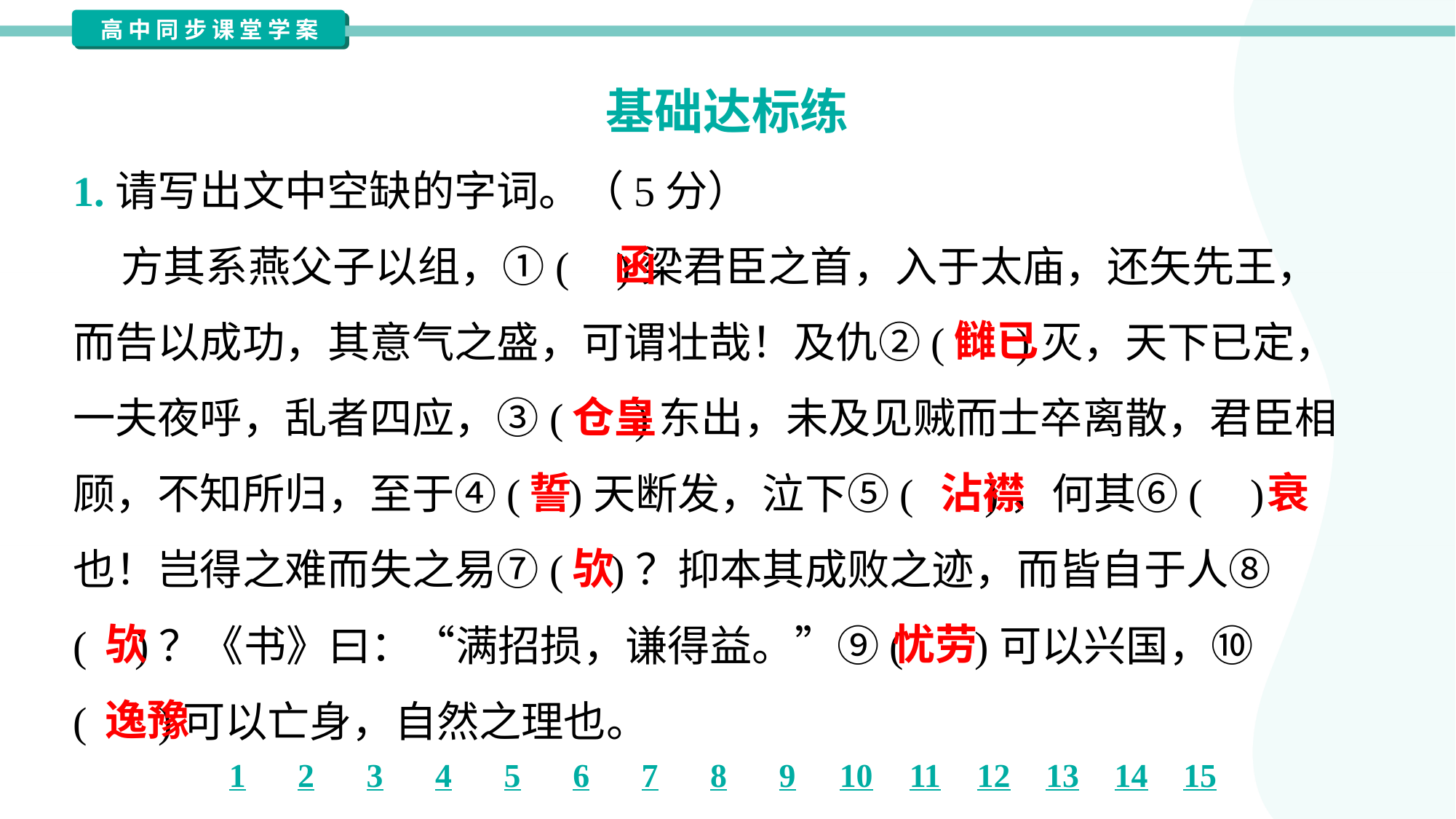

基础达标练
1.请写出文中空缺的字词。（5分）
    方其系燕父子以组，①(    )梁君臣之首，入于太庙，还矢先王，
而告以成功，其意气之盛，可谓壮哉！及仇②(      )灭，天下已定，
一夫夜呼，乱者四应，③(      )东出，未及见贼而士卒离散，君臣相
顾，不知所归，至于④(    )天断发，泣下⑤(      )，何其⑥(    )
也！岂得之难而失之易⑦(    )？抑本其成败之迹，而皆自于人⑧
(    )？《书》曰：“满招损，谦得益。”⑨(      )可以兴国，⑩
(      )可以亡身，自然之理也。

函
雠已
仓皇
誓
沾襟
衰
欤
欤
忧劳
逸豫